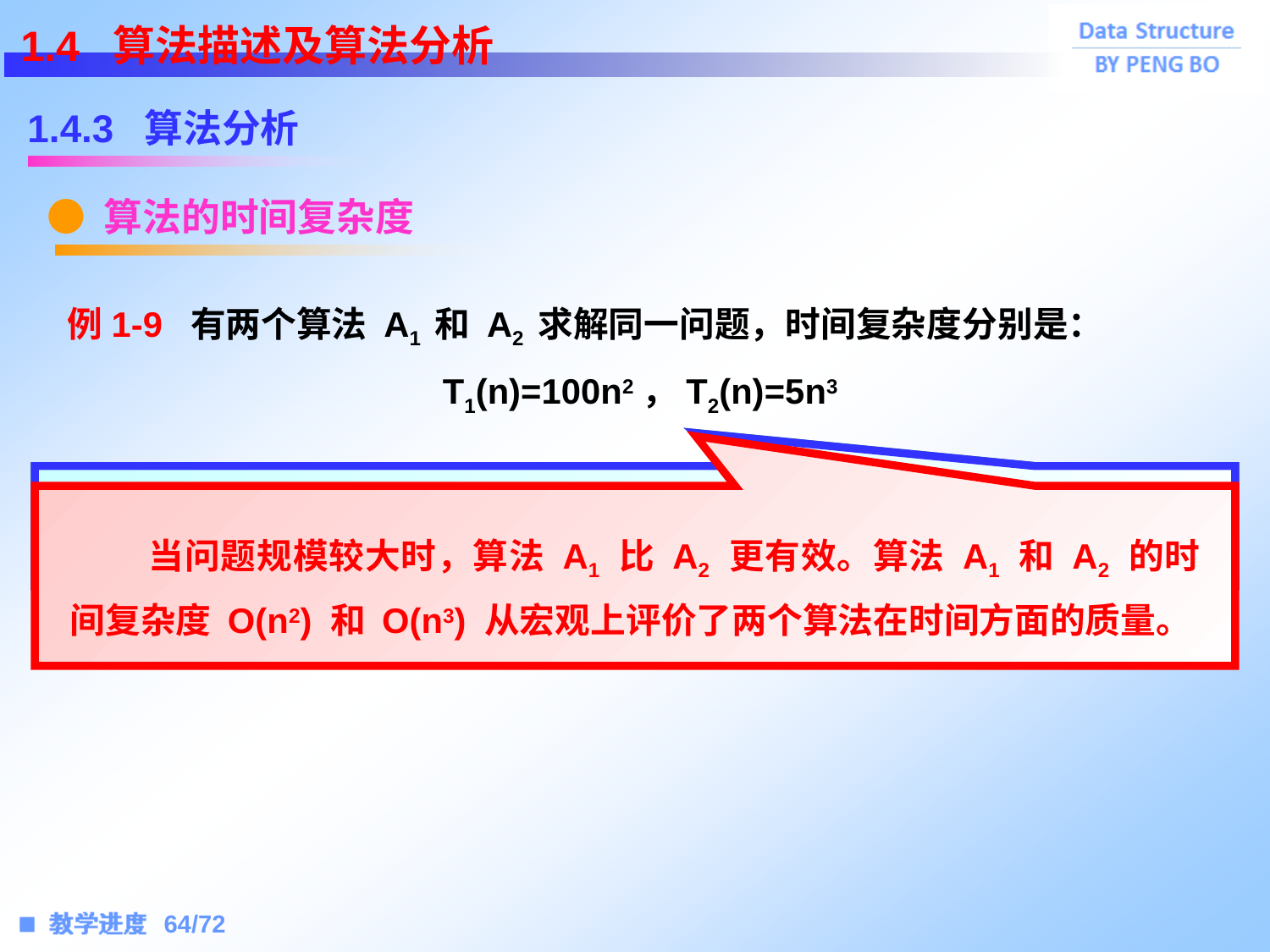

1.4  算法描述及算法分析

1.4.3  算法分析

● 算法的时间复杂度

例1-9  有两个算法 A1 和 A2 求解同一问题，时间复杂度分别是：
T1(n)=100n2，T2(n)=5n3

        当输入量 n<20 时，有 T1(n)>T2(n)，算法 A2 花费时间较少。

        当输入量 n>20 时，有 T1(n)<T2(n)，算法 A1 花费时间较少。

        当问题规模较大时，算法 A1 比 A2 更有效。算法 A1 和 A2 的时间复杂度 O(n2) 和 O(n3) 从宏观上评价了两个算法在时间方面的质量。